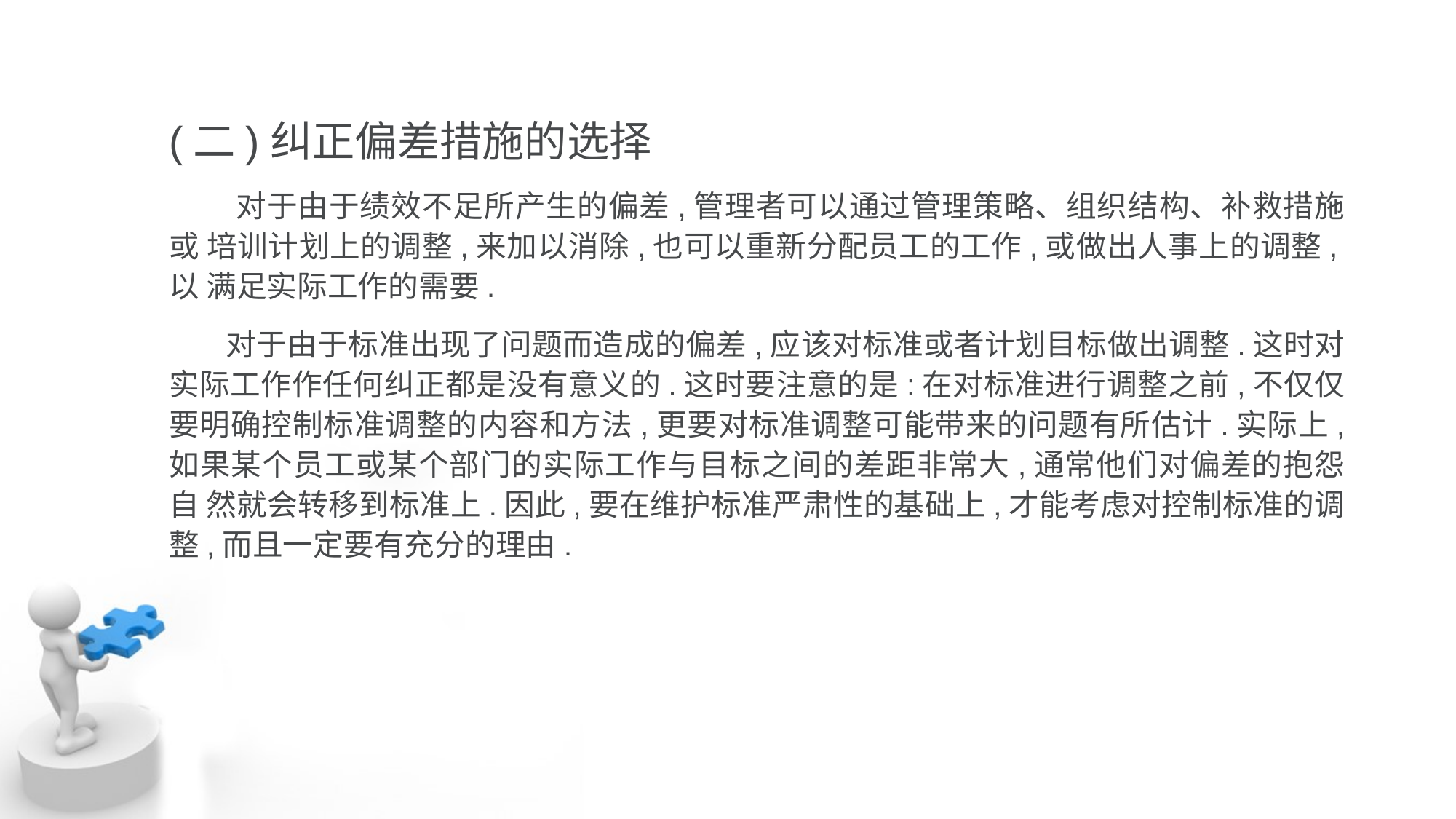

(二)纠正偏差措施的选择
        对于由于绩效不足所产生的偏差,管理者可以通过管理策略、组织结构、补救措施或 培训计划上的调整,来加以消除,也可以重新分配员工的工作,或做出人事上的调整,以 满足实际工作的需要.
       对于由于标准出现了问题而造成的偏差,应该对标准或者计划目标做出调整.这时对 实际工作作任何纠正都是没有意义的.这时要注意的是:在对标准进行调整之前,不仅仅 要明确控制标准调整的内容和方法,更要对标准调整可能带来的问题有所估计.实际上, 如果某个员工或某个部门的实际工作与目标之间的差距非常大,通常他们对偏差的抱怨自 然就会转移到标准上.因此,要在维护标准严肃性的基础上,才能考虑对控制标准的调 整,而且一定要有充分的理由.